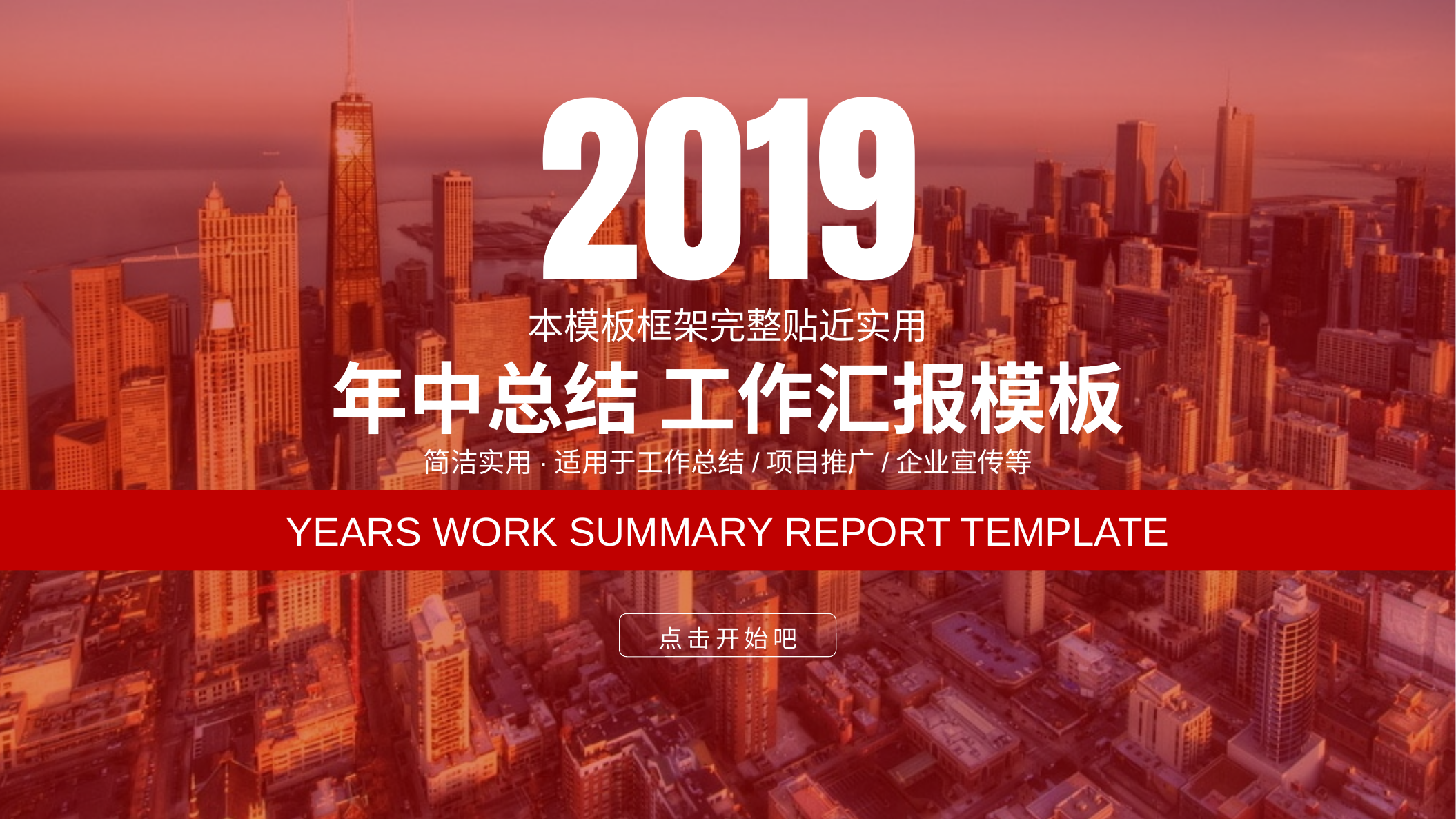

2019
本模板框架完整贴近实用
年中总结 工作汇报模板
简洁实用·适用于工作总结/项目推广/企业宣传等

YEARS WORK SUMMARY REPORT TEMPLATE

点击开始吧